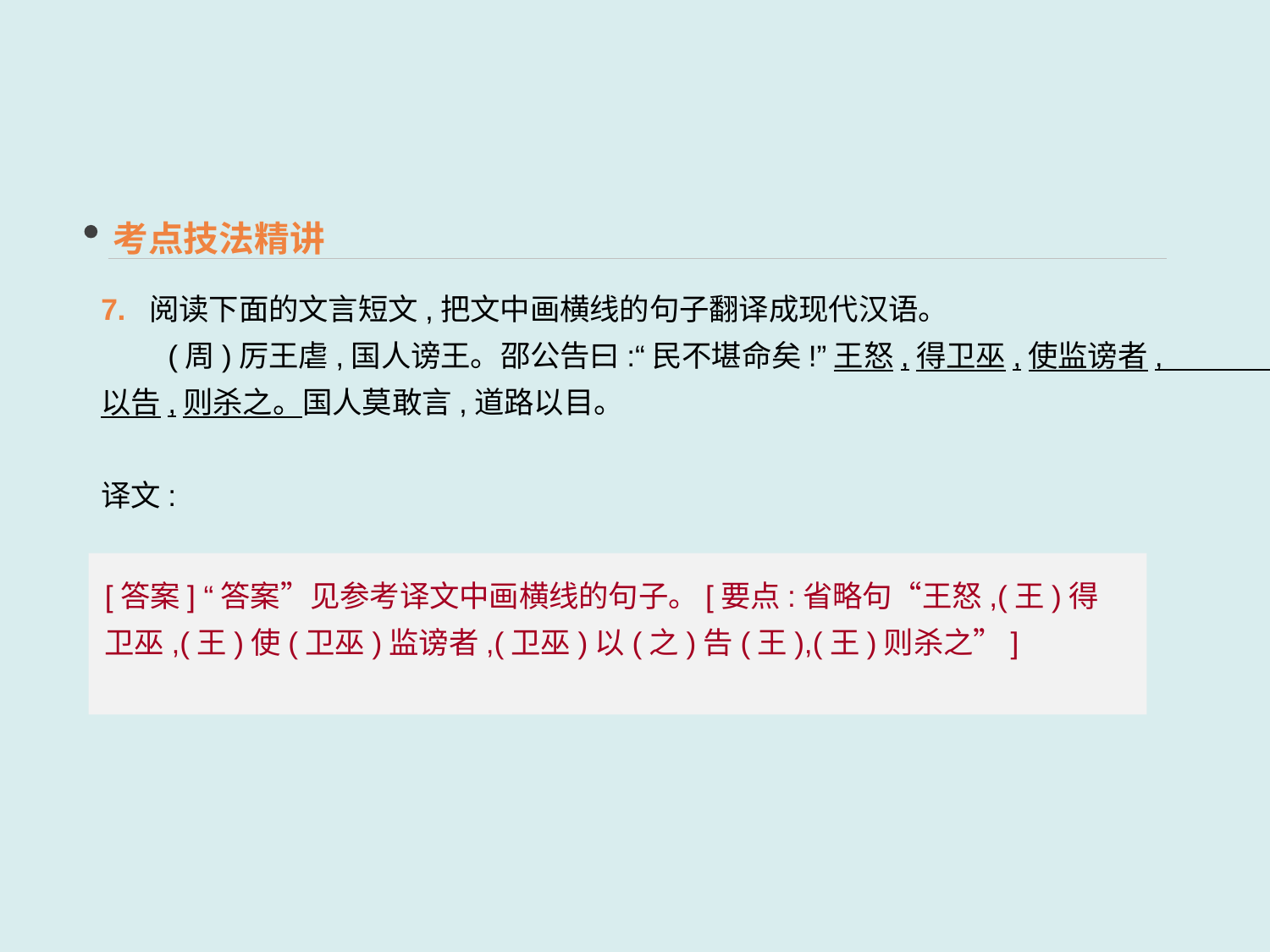

考点技法精讲

7.  阅读下面的文言短文,把文中画横线的句子翻译成现代汉语。
　　(周)厉王虐,国人谤王。邵公告曰:“民不堪命矣!”王怒,得卫巫,使监谤者,以告,则杀之。国人莫敢言,道路以目。

译文: _________________________________________________________________________

[答案] “答案”见参考译文中画横线的句子。[要点:省略句“王怒,(王)得卫巫,(王)使(卫巫)监谤者,(卫巫)以(之)告(王),(王)则杀之”]